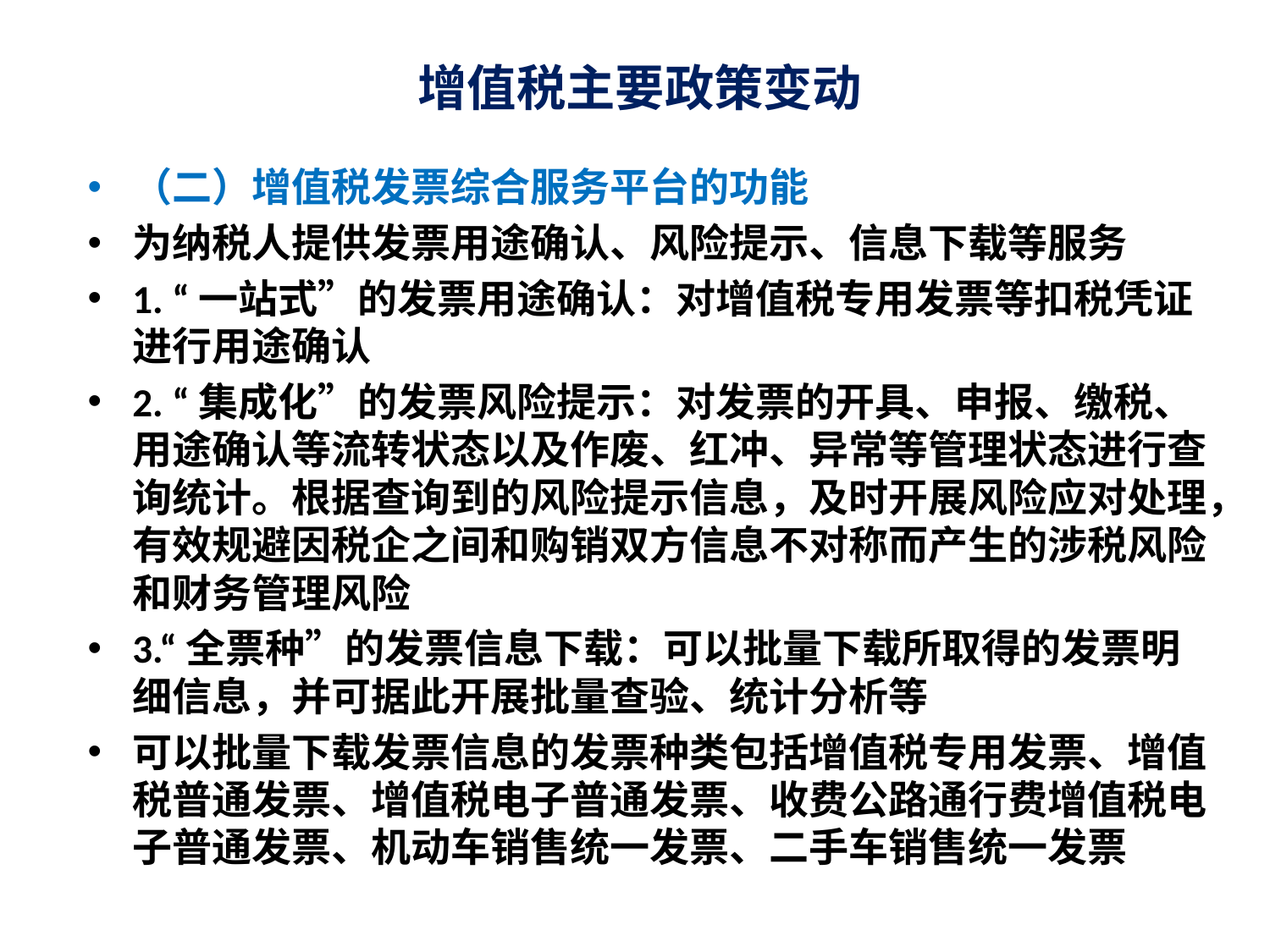

# 增值税主要政策变动
（二）增值税发票综合服务平台的功能
为纳税人提供发票用途确认、风险提示、信息下载等服务
1. “一站式”的发票用途确认：对增值税专用发票等扣税凭证进行用途确认
2. “集成化”的发票风险提示：对发票的开具、申报、缴税、用途确认等流转状态以及作废、红冲、异常等管理状态进行查询统计。根据查询到的风险提示信息，及时开展风险应对处理，有效规避因税企之间和购销双方信息不对称而产生的涉税风险和财务管理风险
3.“全票种”的发票信息下载：可以批量下载所取得的发票明细信息，并可据此开展批量查验、统计分析等
可以批量下载发票信息的发票种类包括增值税专用发票、增值税普通发票、增值税电子普通发票、收费公路通行费增值税电子普通发票、机动车销售统一发票、二手车销售统一发票